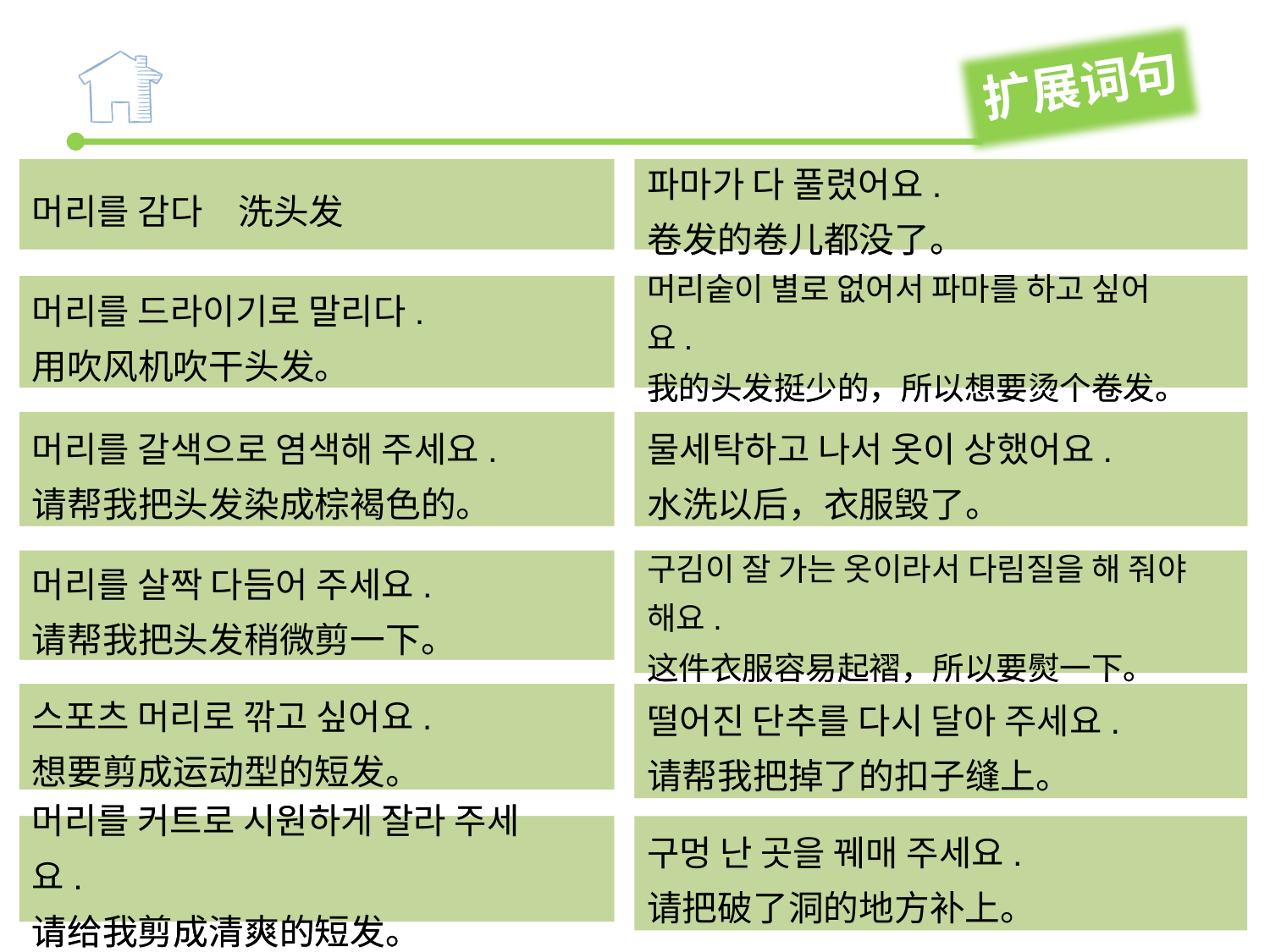

扩展词句

머리를 감다　洗头发
머리를 감다　洗头发
파마가 다 풀렸어요.
卷发的卷儿都没了。
파마가 다 풀렸어요.
卷发的卷儿都没了。
머리숱이 별로 없어서 파마를 하고 싶어요.
我的头发挺少的，所以想要烫个卷发。
머리숱이 별로 없어서 파마를 하고 싶어요.
我的头发挺少的，所以想要烫个卷发。
머리를 드라이기로 말리다.
用吹风机吹干头发。
머리를 드라이기로 말리다.
用吹风机吹干头发。
머리를 갈색으로 염색해 주세요.
请帮我把头发染成棕褐色的。
머리를 갈색으로 염색해 주세요.
请帮我把头发染成棕褐色的。
물세탁하고 나서 옷이 상했어요.
水洗以后，衣服毁了。
물세탁하고 나서 옷이 상했어요.
水洗以后，衣服毁了。
머리를 살짝 다듬어 주세요.
请帮我把头发稍微剪一下。
머리를 살짝 다듬어 주세요.
请帮我把头发稍微剪一下。
구김이 잘 가는 옷이라서 다림질을 해 줘야 해요.
这件衣服容易起褶，所以要熨一下。
구김이 잘 가는 옷이라서 다림질을 해 줘야 해요.
这件衣服容易起褶，所以要熨一下。
스포츠 머리로 깎고 싶어요.
想要剪成运动型的短发。
스포츠 머리로 깎고 싶어요.
想要剪成运动型的短发。
떨어진 단추를 다시 달아 주세요.
请帮我把掉了的扣子缝上。
떨어진 단추를 다시 달아 주세요.
请帮我把掉了的扣子缝上。
머리를 커트로 시원하게 잘라 주세요.
请给我剪成清爽的短发。
머리를 커트로 시원하게 잘라 주세요.
请给我剪成清爽的短发。
구멍 난 곳을 꿰매 주세요.
请把破了洞的地方补上。